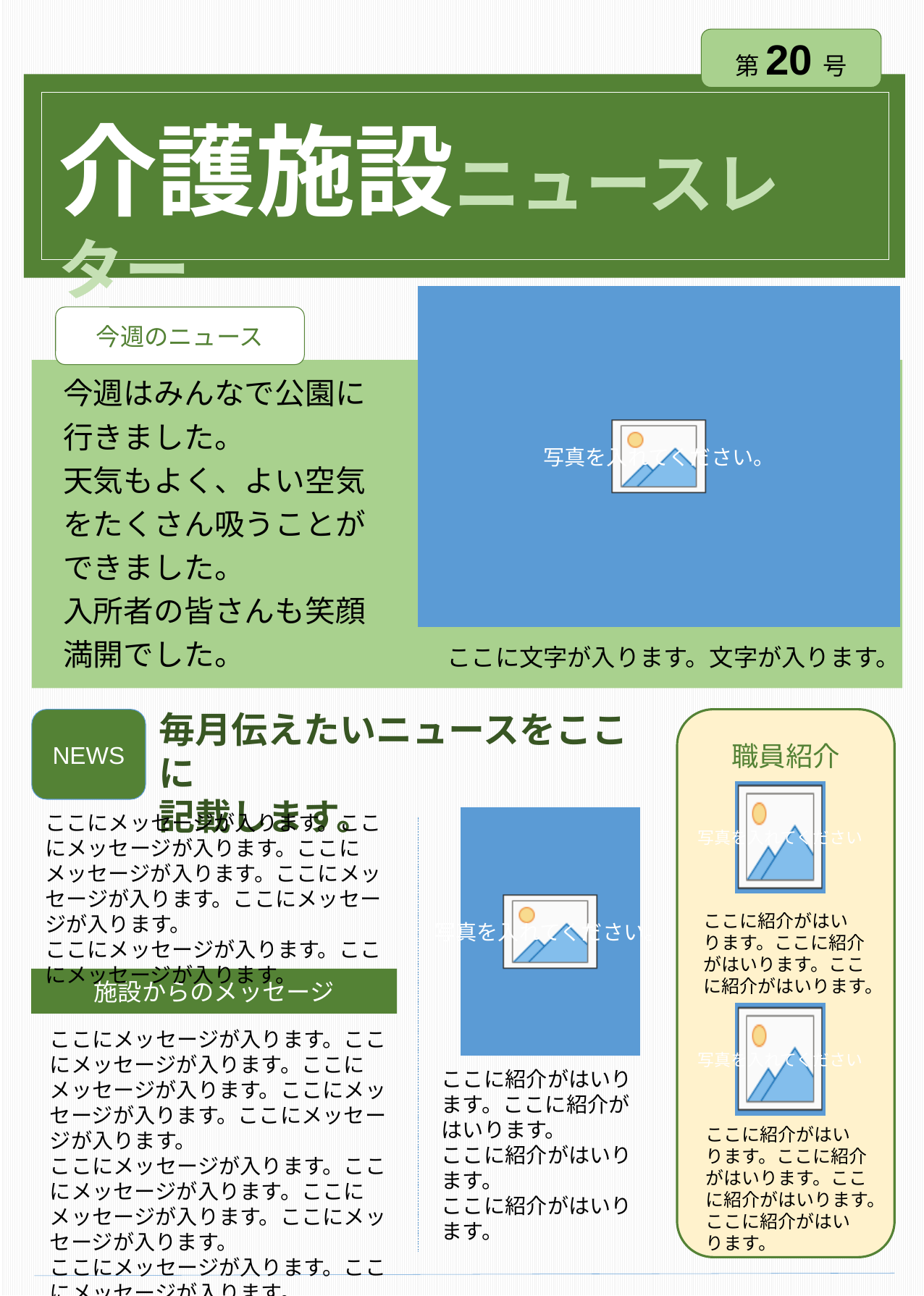

第20号

介護施設ニュースレター

今週のニュース

今週はみんなで公園に
行きました。
天気もよく、よい空気をたくさん吸うことができました。
入所者の皆さんも笑顔満開でした。
ここに文字が入ります。文字が入ります。
毎月伝えたいニュースをここに
記載します。
NEWS
職員紹介

ここにメッセージが入ります。ここにメッセージが入ります。ここにメッセージが入ります。ここにメッセージが入ります。ここにメッセージが入ります。
ここにメッセージが入ります。ここにメッセージが入ります。

ここに紹介がはいります。ここに紹介がはいります。ここに紹介がはいります。

施設からのメッセージ

ここにメッセージが入ります。ここにメッセージが入ります。ここにメッセージが入ります。ここにメッセージが入ります。ここにメッセージが入ります。
ここにメッセージが入ります。ここにメッセージが入ります。ここにメッセージが入ります。ここにメッセージが入ります。
ここにメッセージが入ります。ここにメッセージが入ります。

ここに紹介がはいります。ここに紹介がはいります。
ここに紹介がはいります。
ここに紹介がはいります。

ここに紹介がはいります。ここに紹介がはいります。ここに紹介がはいります。
ここに紹介がはいります。